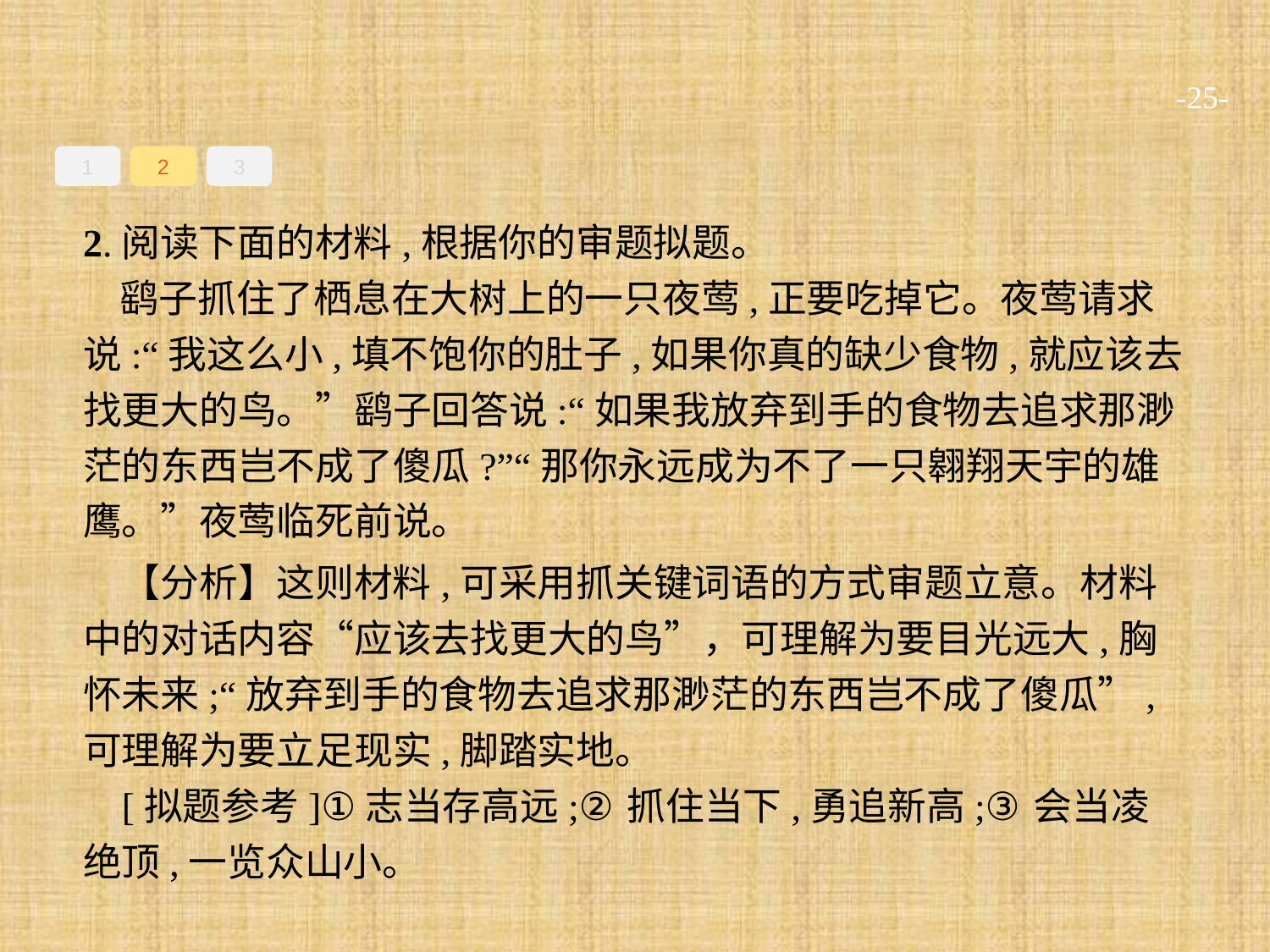

-25-
1
2
3
2.阅读下面的材料,根据你的审题拟题。
鹞子抓住了栖息在大树上的一只夜莺,正要吃掉它。夜莺请求说:“我这么小,填不饱你的肚子,如果你真的缺少食物,就应该去找更大的鸟。”鹞子回答说:“如果我放弃到手的食物去追求那渺茫的东西岂不成了傻瓜?”“那你永远成为不了一只翱翔天宇的雄鹰。”夜莺临死前说。
【分析】这则材料,可采用抓关键词语的方式审题立意。材料中的对话内容“应该去找更大的鸟”，可理解为要目光远大,胸怀未来;“放弃到手的食物去追求那渺茫的东西岂不成了傻瓜”,可理解为要立足现实,脚踏实地。
[拟题参考]①志当存高远;②抓住当下,勇追新高;③会当凌绝顶,一览众山小。